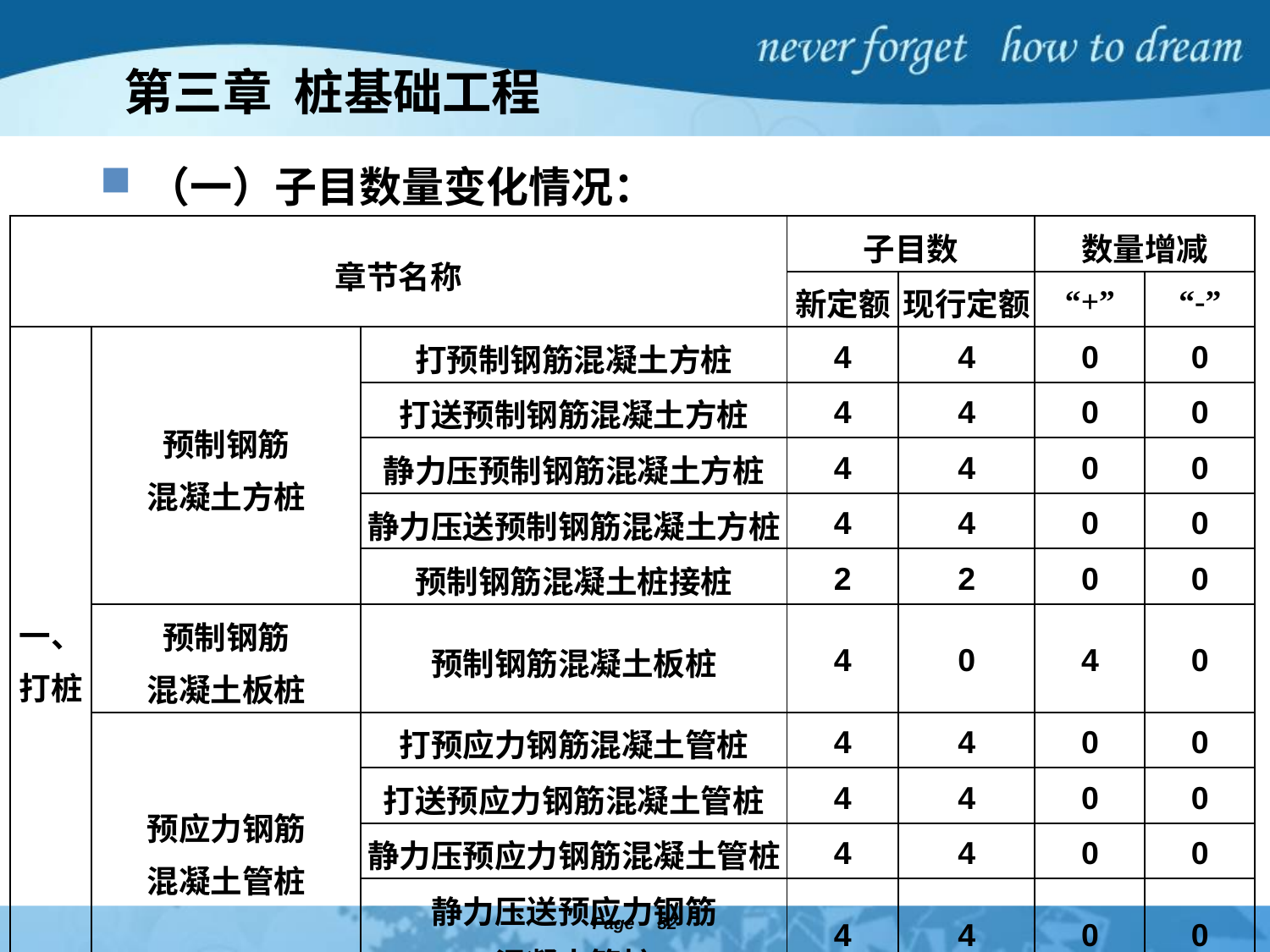

# 第三章  桩基础工程
（一）子目数量变化情况：
| 章节名称 |  |  | 子目数 |  | 数量增减 |  |
| --- | --- | --- | --- | --- | --- | --- |
|  |  |  | 新定额 | 现行定额 | “+” | “-” |
| 一、打桩 | 预制钢筋 混凝土方桩 | 打预制钢筋混凝土方桩 | 4 | 4 | 0 | 0 |
|  |  | 打送预制钢筋混凝土方桩 | 4 | 4 | 0 | 0 |
|  |  | 静力压预制钢筋混凝土方桩 | 4 | 4 | 0 | 0 |
|  |  | 静力压送预制钢筋混凝土方桩 | 4 | 4 | 0 | 0 |
|  |  | 预制钢筋混凝土桩接桩 | 2 | 2 | 0 | 0 |
|  | 预制钢筋 混凝土板桩 | 预制钢筋混凝土板桩 | 4 | 0 | 4 | 0 |
|  | 预应力钢筋 混凝土管桩 | 打预应力钢筋混凝土管桩 | 4 | 4 | 0 | 0 |
|  |  | 打送预应力钢筋混凝土管桩 | 4 | 4 | 0 | 0 |
|  |  | 静力压预应力钢筋混凝土管桩 | 4 | 4 | 0 | 0 |
|  |  | 静力压送预应力钢筋 混凝土管桩 | 4 | 4 | 0 | 0 |